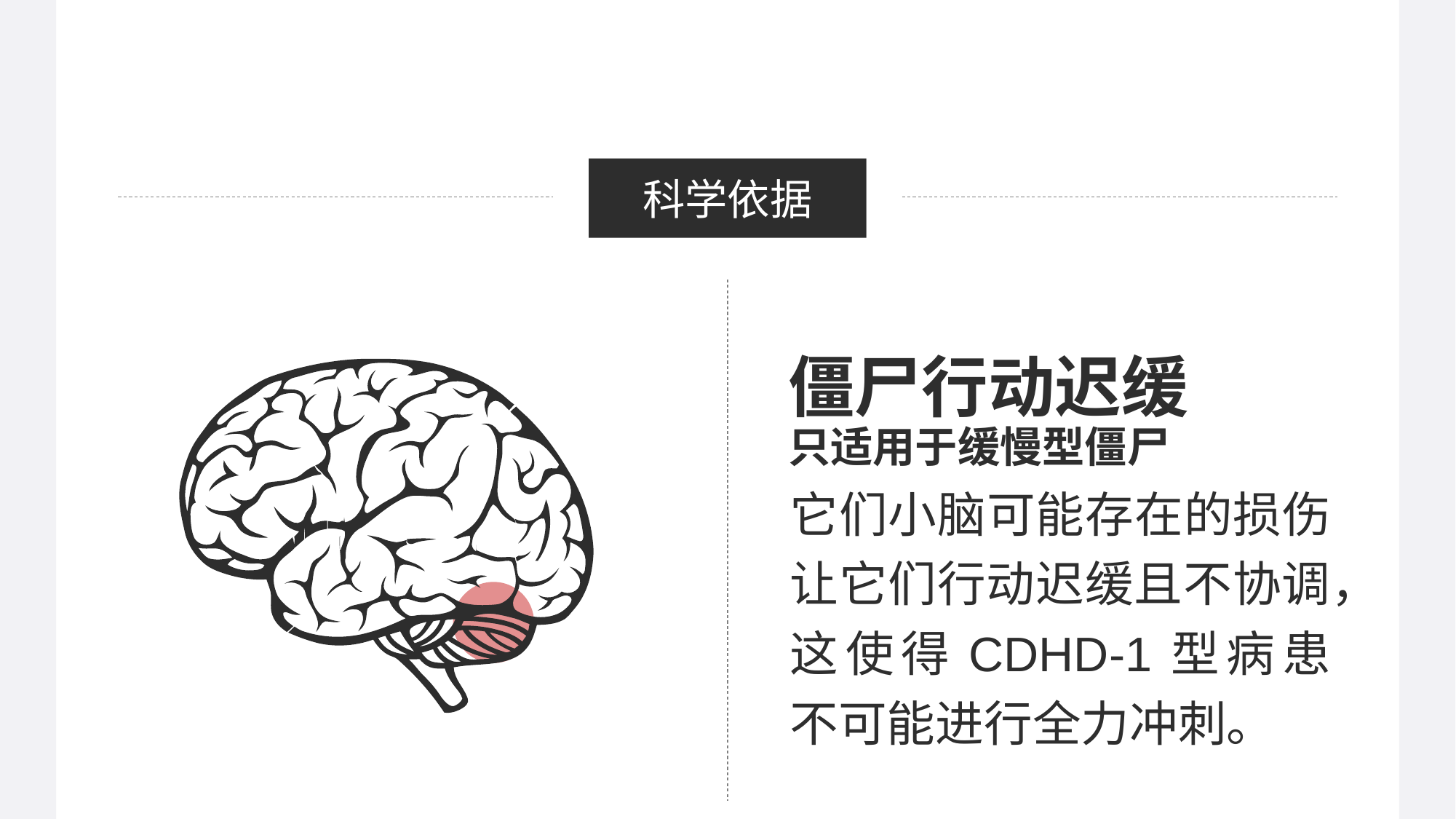

科学依据
僵尸行动迟缓

只适用于缓慢型僵尸

它们小脑可能存在的损伤让它们行动迟缓且不协调，这使得CDHD-1型病患不可能进行全力冲刺。